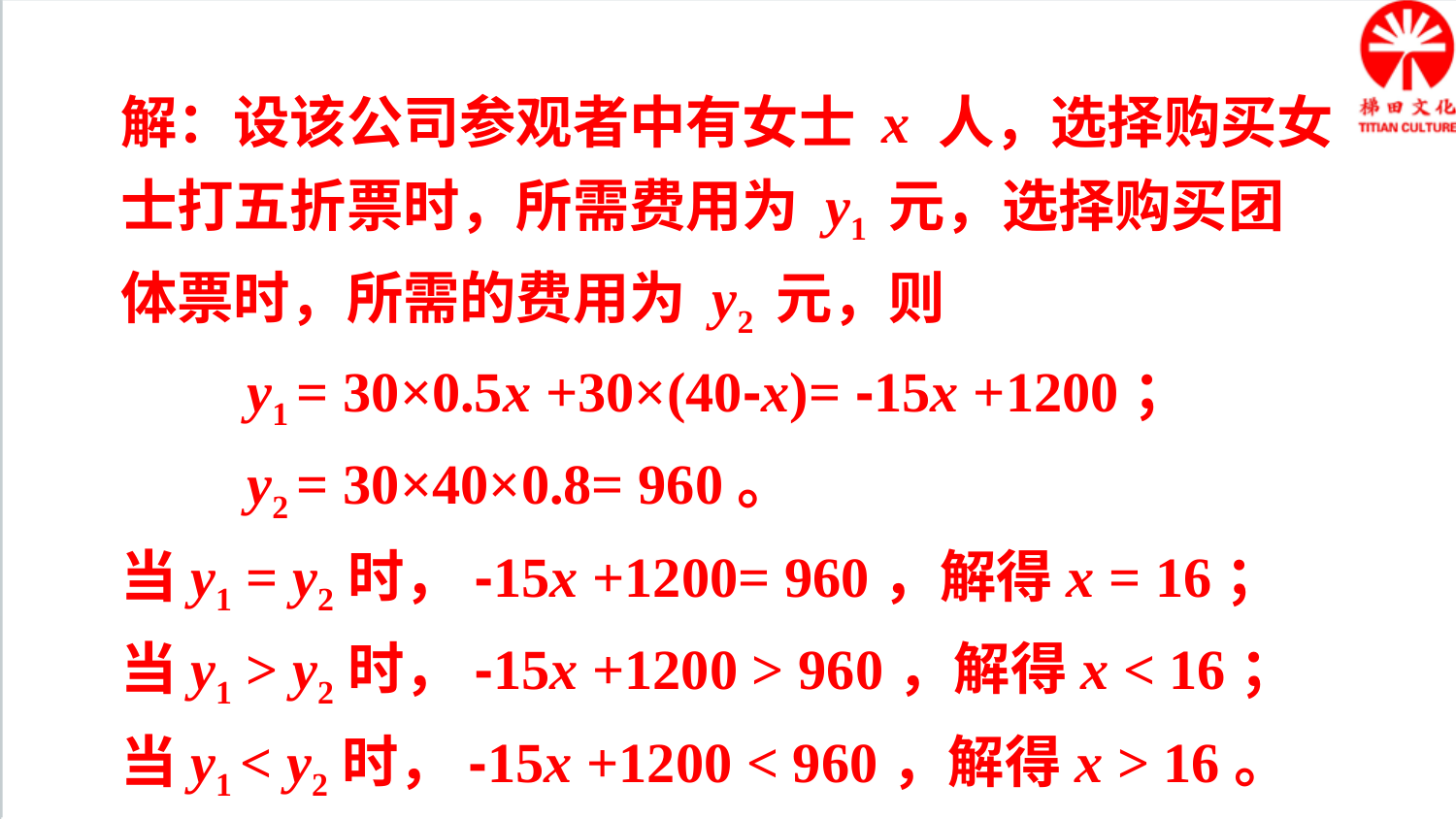

解：设该公司参观者中有女士 x 人，选择购买女士打五折票时，所需费用为 y1 元，选择购买团体票时，所需的费用为 y2 元，则
         y1 = 30×0.5x +30×(40-x)= -15x +1200；
         y2 = 30×40×0.8= 960。
当y1 = y2时，-15x +1200= 960，解得x = 16；
当y1 > y2时，-15x +1200 > 960，解得x < 16；
当y1 < y2时，-15x +1200 < 960，解得x > 16。